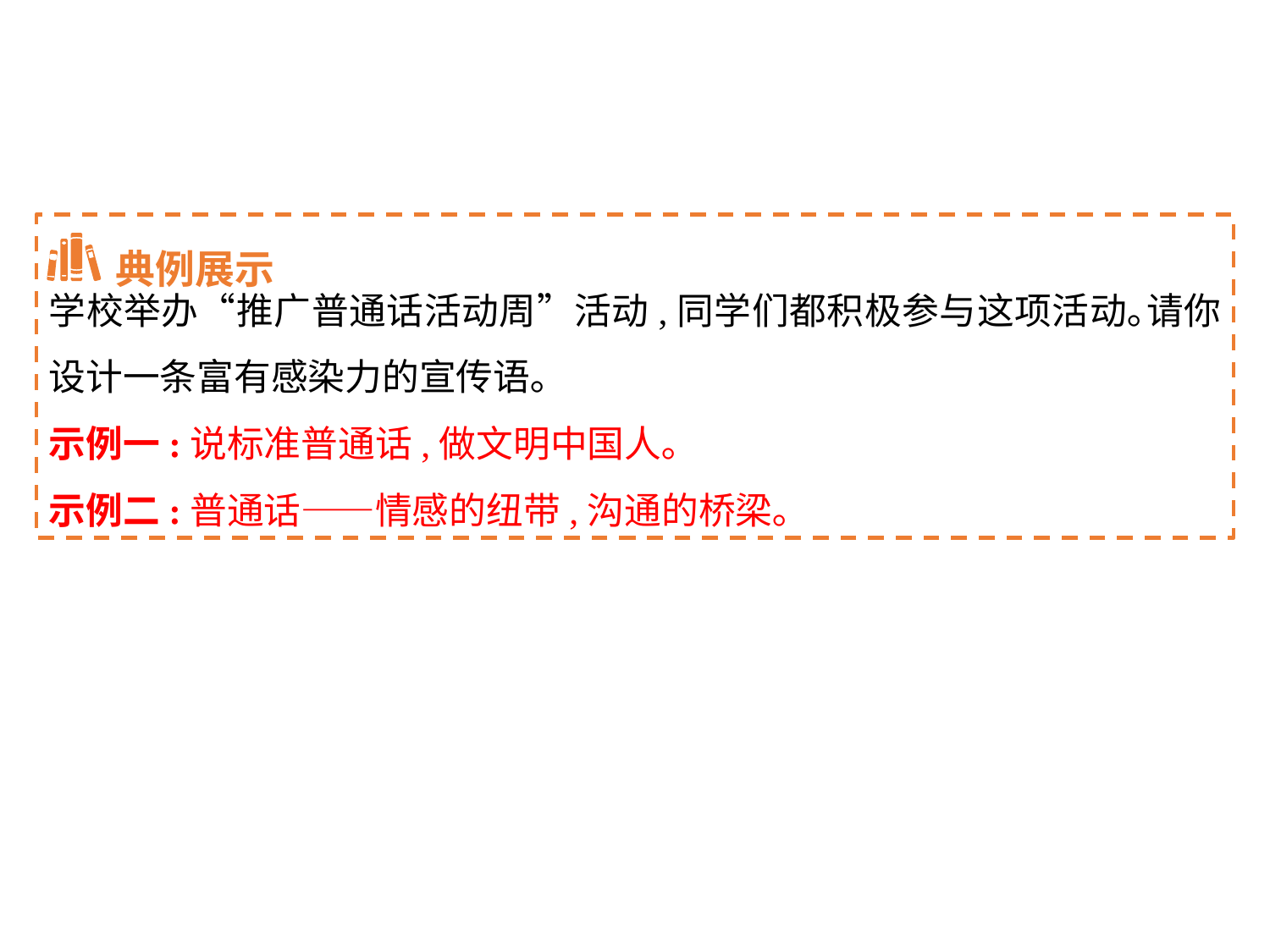

典例展示

学校举办“推广普通话活动周”活动,同学们都积极参与这项活动｡请你设计一条富有感染力的宣传语｡
示例一:说标准普通话,做文明中国人｡
示例二:普通话——情感的纽带,沟通的桥梁｡